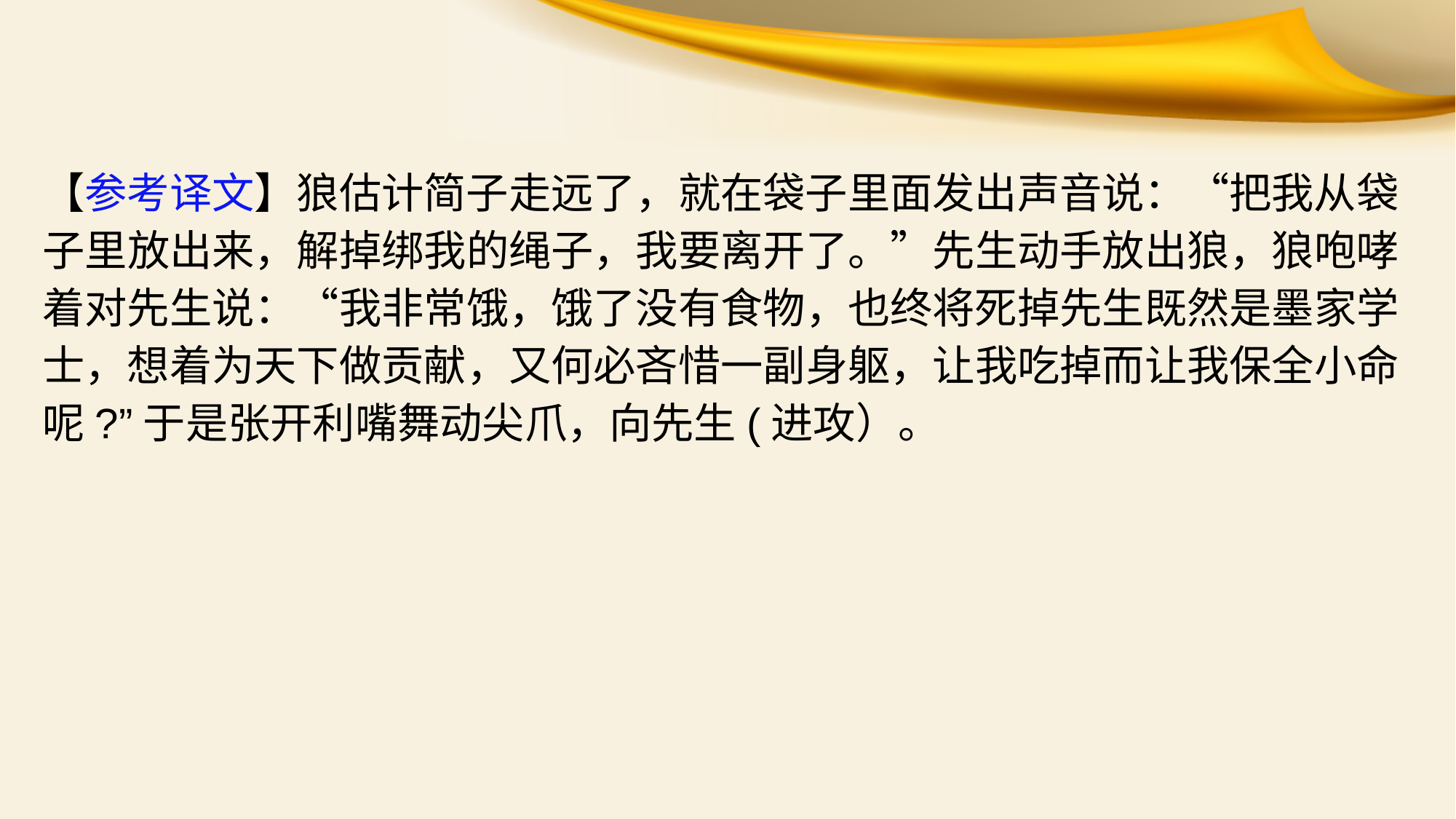

【参考译文】狼估计简子走远了，就在袋子里面发出声音说：“把我从袋子里放出来，解掉绑我的绳子，我要离开了。”先生动手放出狼，狼咆哮着对先生说：“我非常饿，饿了没有食物，也终将死掉先生既然是墨家学士，想着为天下做贡献，又何必吝惜一副身躯，让我吃掉而让我保全小命呢?”于是张开利嘴舞动尖爪，向先生(进攻）。